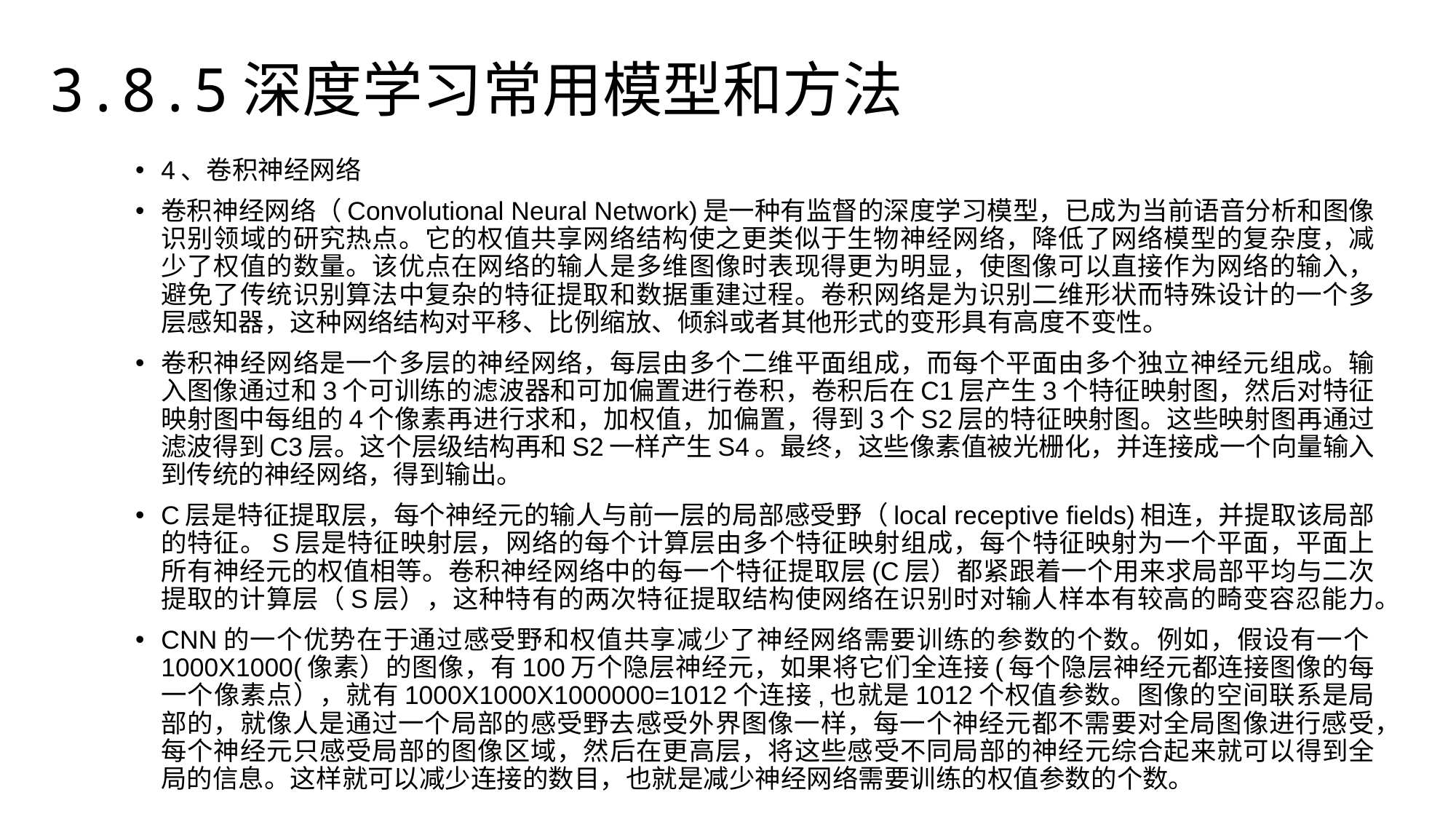

3.8.5深度学习常用模型和方法
4、卷积神经网络
卷积神经网络（Convolutional Neural Network)是一种有监督的深度学习模型，已成为当前语音分析和图像识别领域的研究热点。它的权值共享网络结构使之更类似于生物神经网络，降低了网络模型的复杂度，减少了权值的数量。该优点在网络的输人是多维图像时表现得更为明显，使图像可以直接作为网络的输入，避免了传统识别算法中复杂的特征提取和数据重建过程。卷积网络是为识别二维形状而特殊设计的一个多层感知器，这种网络结构对平移、比例缩放、倾斜或者其他形式的变形具有高度不变性。
卷积神经网络是一个多层的神经网络，每层由多个二维平面组成，而每个平面由多个独立神经元组成。输入图像通过和3个可训练的滤波器和可加偏置进行卷积，卷积后在C1层产生3个特征映射图，然后对特征映射图中每组的4个像素再进行求和，加权值，加偏置，得到3个S2层的特征映射图。这些映射图再通过滤波得到C3层。这个层级结构再和S2一样产生S4。最终，这些像素值被光栅化，并连接成一个向量输入到传统的神经网络，得到输出。
C层是特征提取层，每个神经元的输人与前一层的局部感受野（local receptive fields)相连，并提取该局部的特征。S层是特征映射层，网络的每个计算层由多个特征映射组成，每个特征映射为一个平面，平面上所有神经元的权值相等。卷积神经网络中的每一个特征提取层(C层）都紧跟着一个用来求局部平均与二次提取的计算层（S层），这种特有的两次特征提取结构使网络在识别时对输人样本有较高的畸变容忍能力。
CNN的一个优势在于通过感受野和权值共享减少了神经网络需要训练的参数的个数。例如，假设有一个1000X1000(像素）的图像，有100万个隐层神经元，如果将它们全连接(每个隐层神经元都连接图像的每一个像素点），就有1000X1000X1000000=1012个连接,也就是1012个权值参数。图像的空间联系是局部的，就像人是通过一个局部的感受野去感受外界图像一样，每一个神经元都不需要对全局图像进行感受，每个神经元只感受局部的图像区域，然后在更高层，将这些感受不同局部的神经元综合起来就可以得到全局的信息。这样就可以减少连接的数目，也就是减少神经网络需要训练的权值参数的个数。